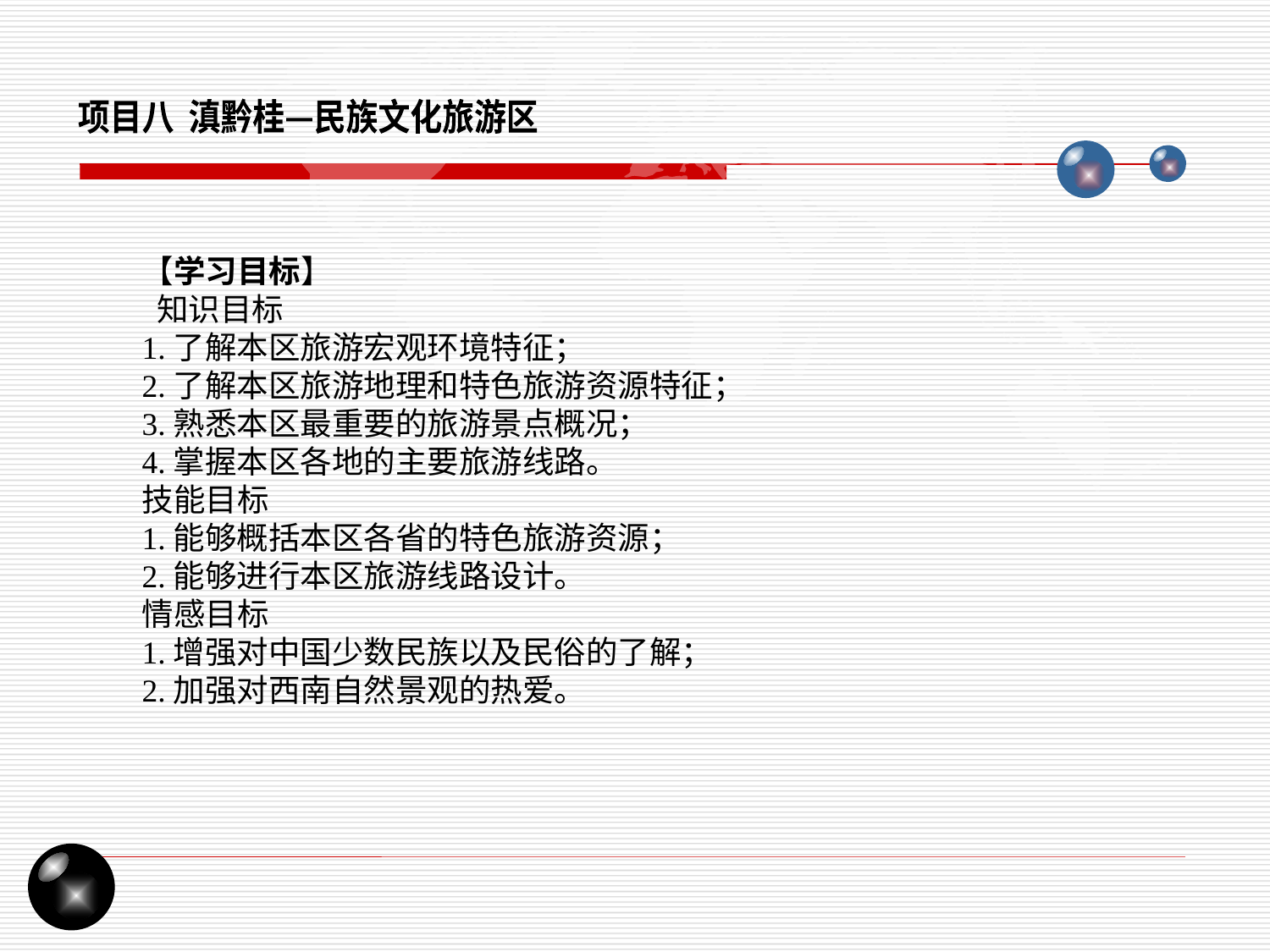

项目八  滇黔桂—民族文化旅游区
【学习目标】
 知识目标
1.了解本区旅游宏观环境特征；
2.了解本区旅游地理和特色旅游资源特征；
3.熟悉本区最重要的旅游景点概况；
4.掌握本区各地的主要旅游线路。
技能目标
1.能够概括本区各省的特色旅游资源；
2.能够进行本区旅游线路设计。
情感目标
1.增强对中国少数民族以及民俗的了解；
2.加强对西南自然景观的热爱。